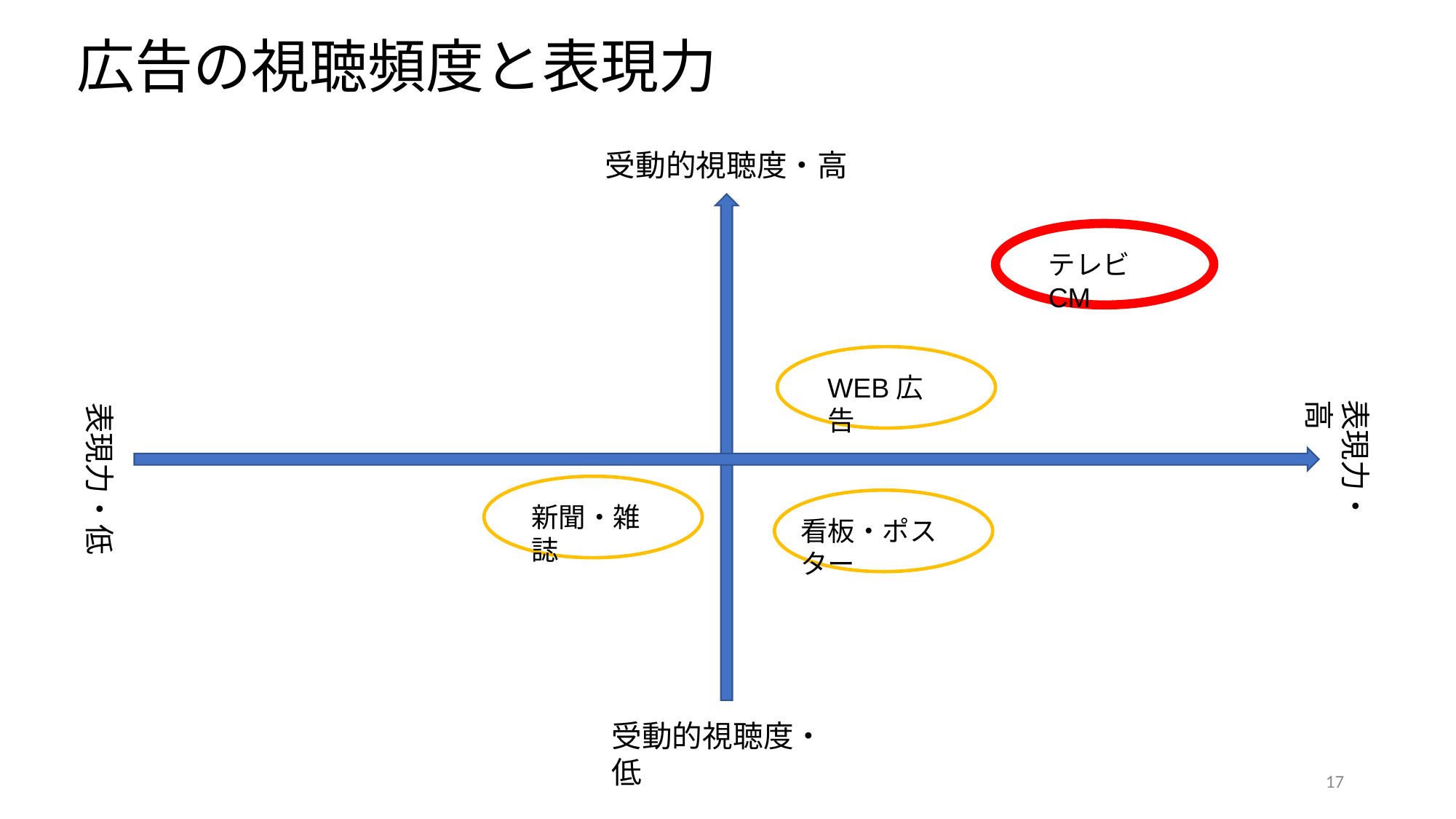

# 広告の視聴頻度と表現力
受動的視聴度・高

テレビCM

WEB広告
表現力・高
表現力・低

新聞・雑誌

看板・ポスター
受動的視聴度・低

17